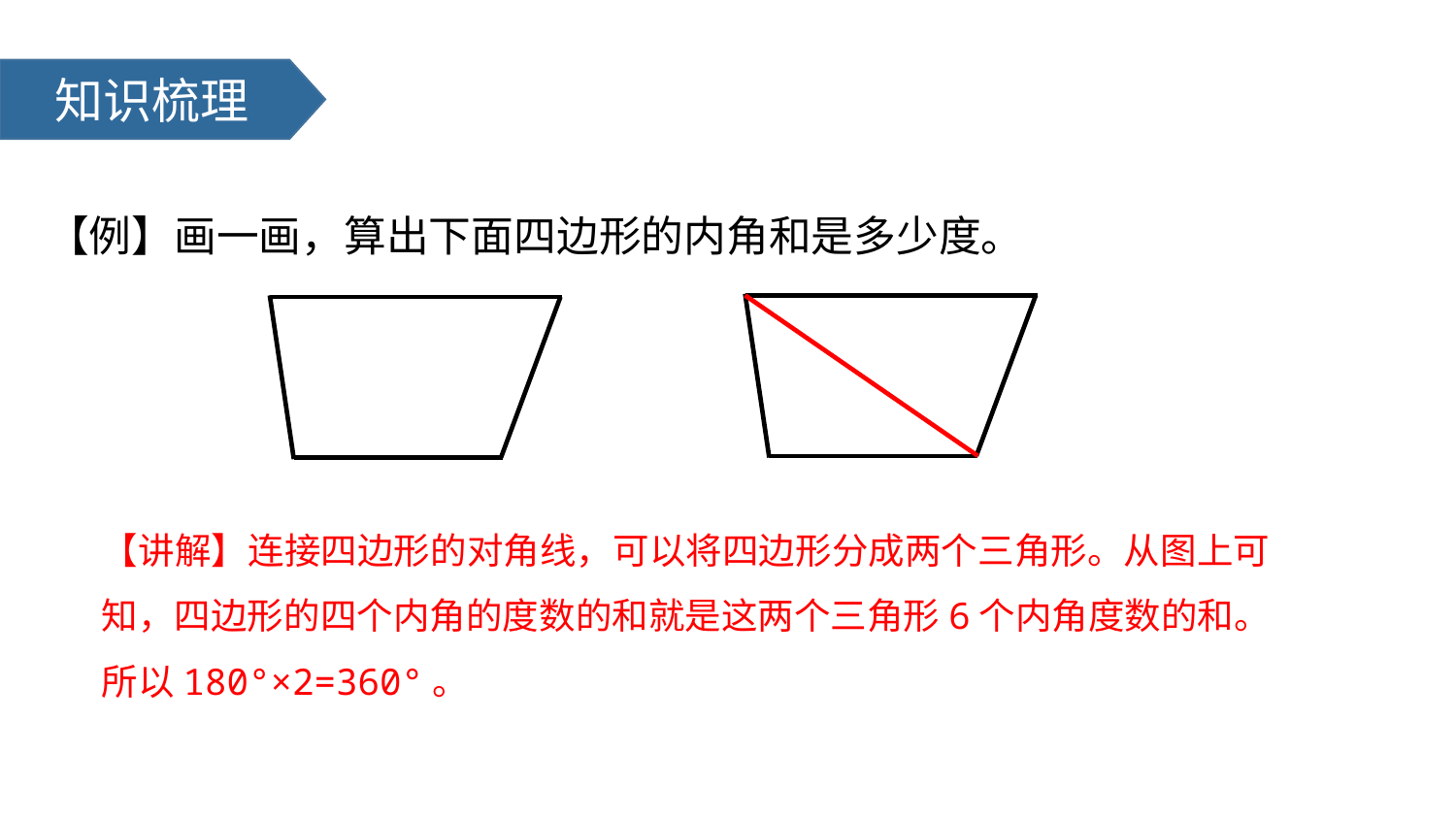

知识梳理
【例】画一画，算出下面四边形的内角和是多少度。
【讲解】连接四边形的对角线，可以将四边形分成两个三角形。从图上可知，四边形的四个内角的度数的和就是这两个三角形6个内角度数的和。所以180°×2=360°。